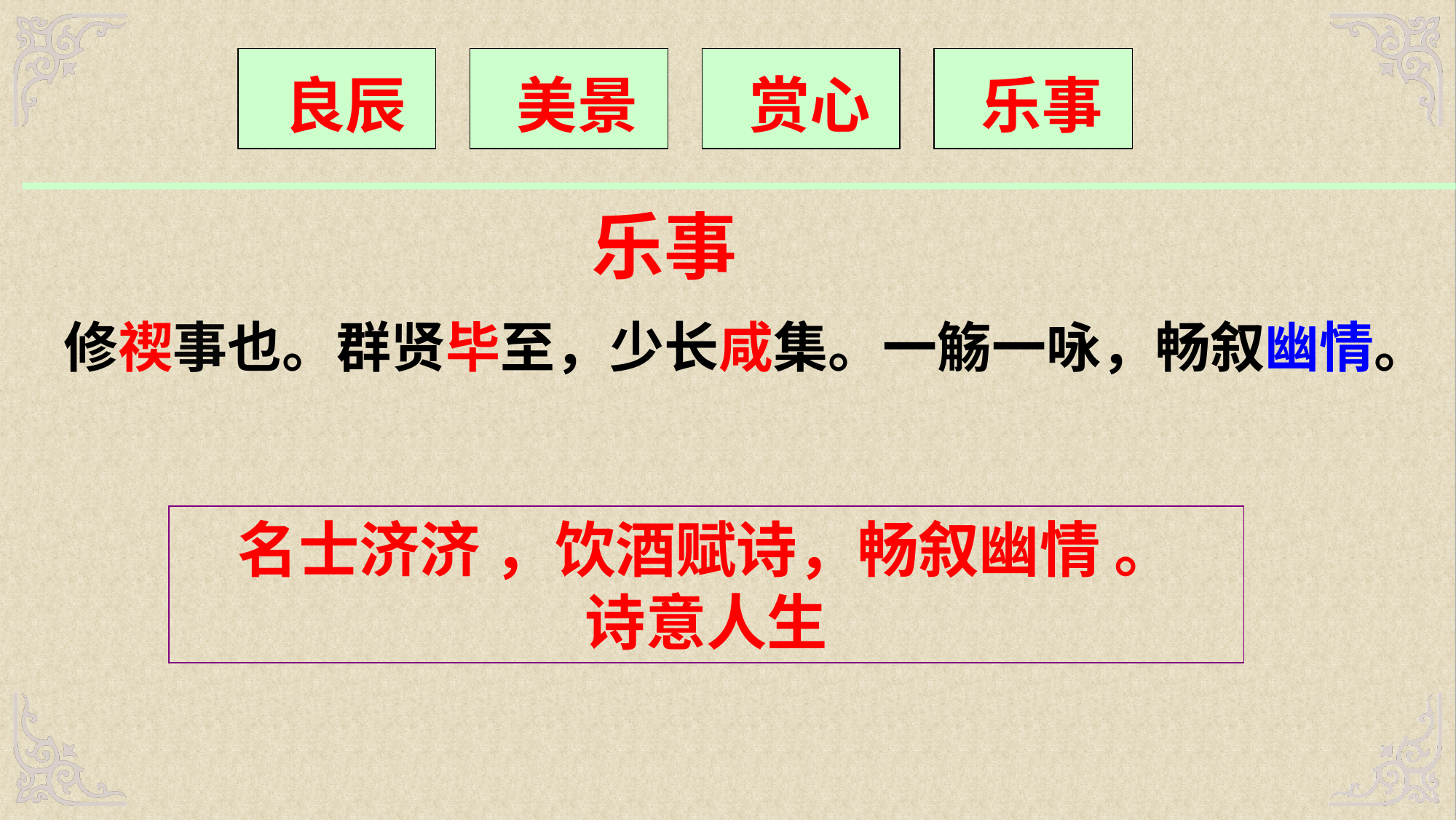

良辰
 美景
 赏心
 乐事

  乐事
修禊事也。群贤毕至，少长咸集。一觞一咏，畅叙幽情。
名士济济 ，饮酒赋诗，畅叙幽情 。
诗意人生